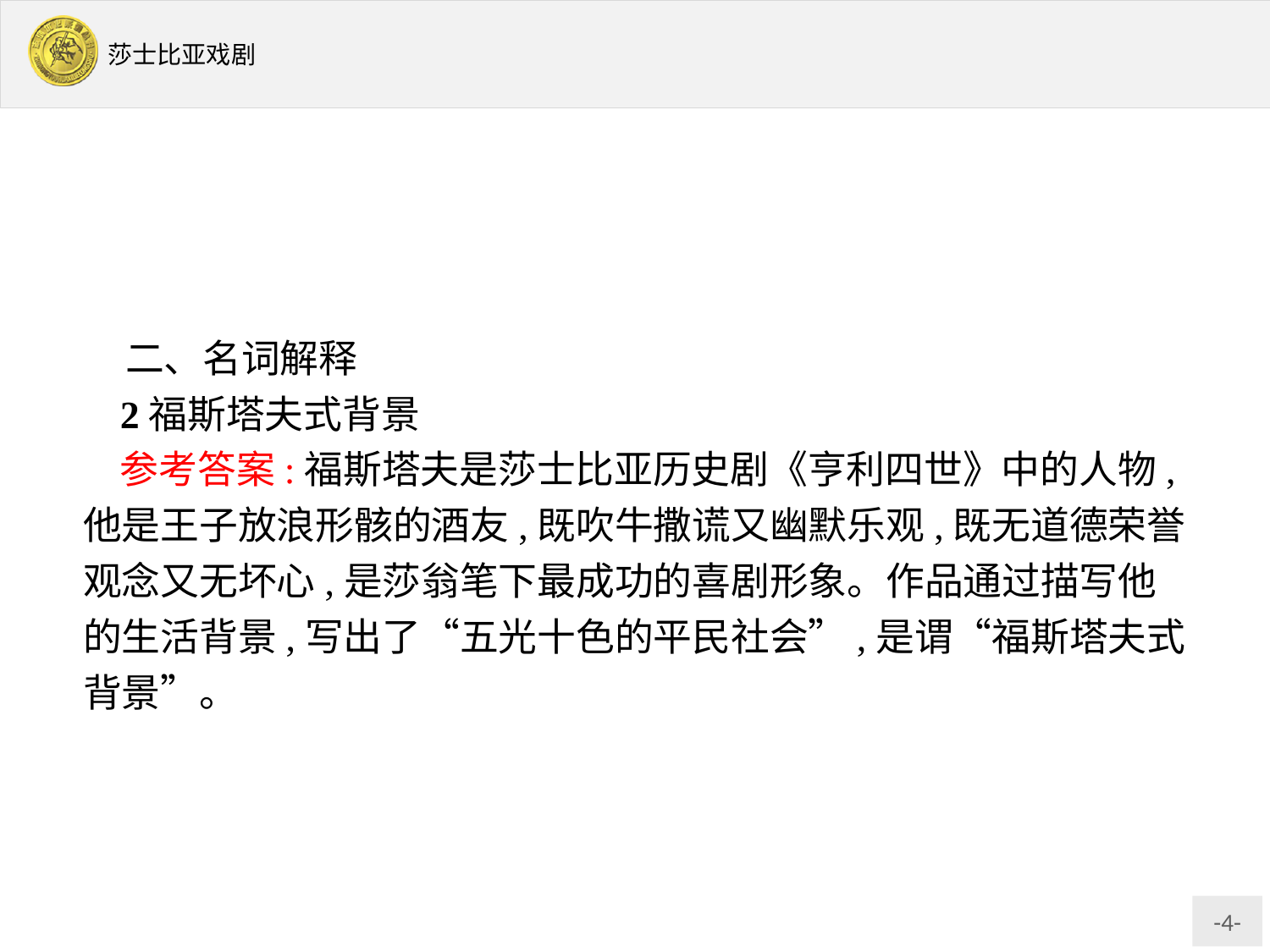

二、名词解释
2福斯塔夫式背景
参考答案:福斯塔夫是莎士比亚历史剧《亨利四世》中的人物,他是王子放浪形骸的酒友,既吹牛撒谎又幽默乐观,既无道德荣誉观念又无坏心,是莎翁笔下最成功的喜剧形象。作品通过描写他的生活背景,写出了“五光十色的平民社会”,是谓“福斯塔夫式背景”。